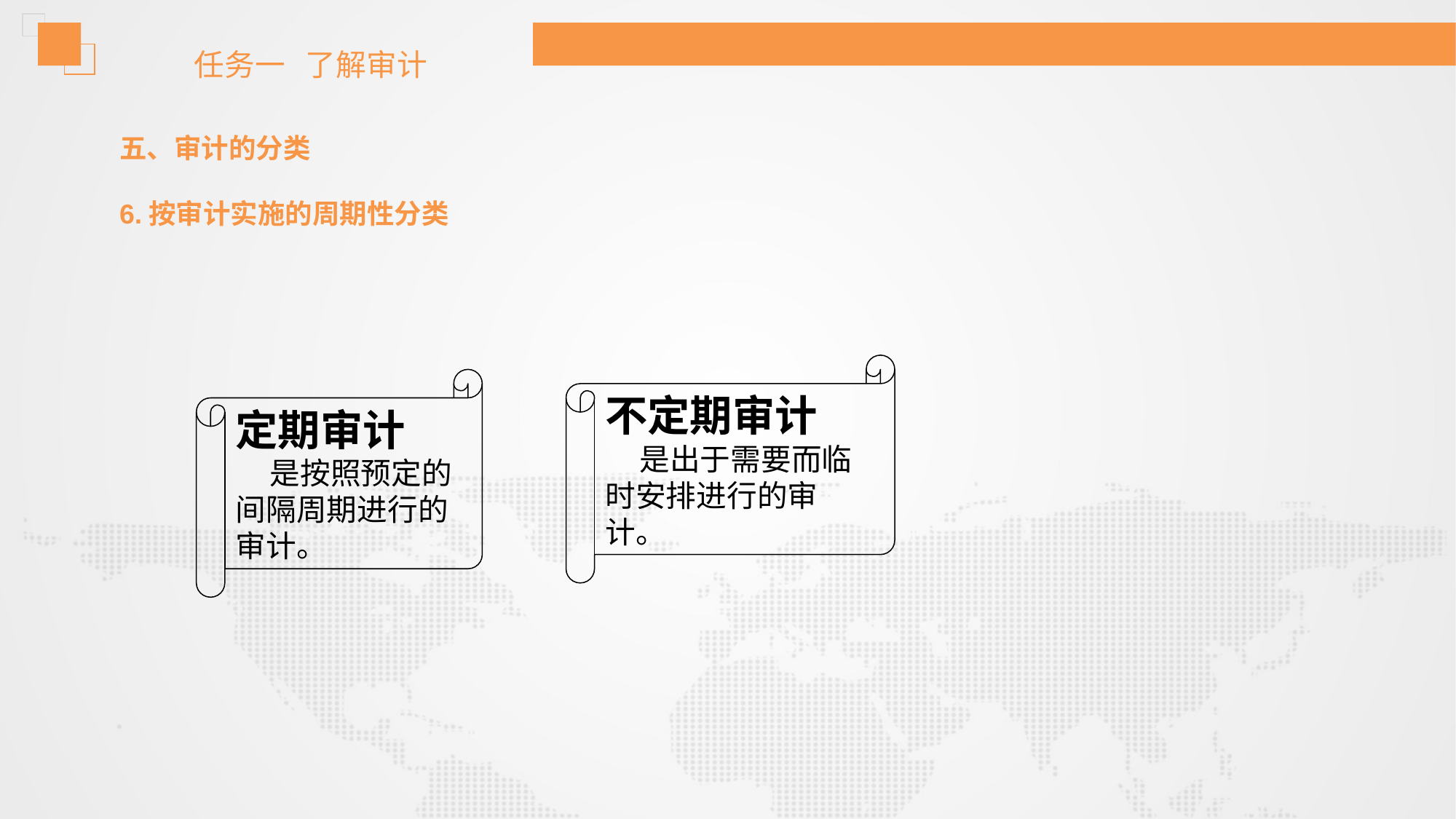

任务一   了解审计

五、审计的分类

6.按审计实施的周期性分类

不定期审计
    是出于需要而临时安排进行的审计。
定期审计
    是按照预定的间隔周期进行的审计。